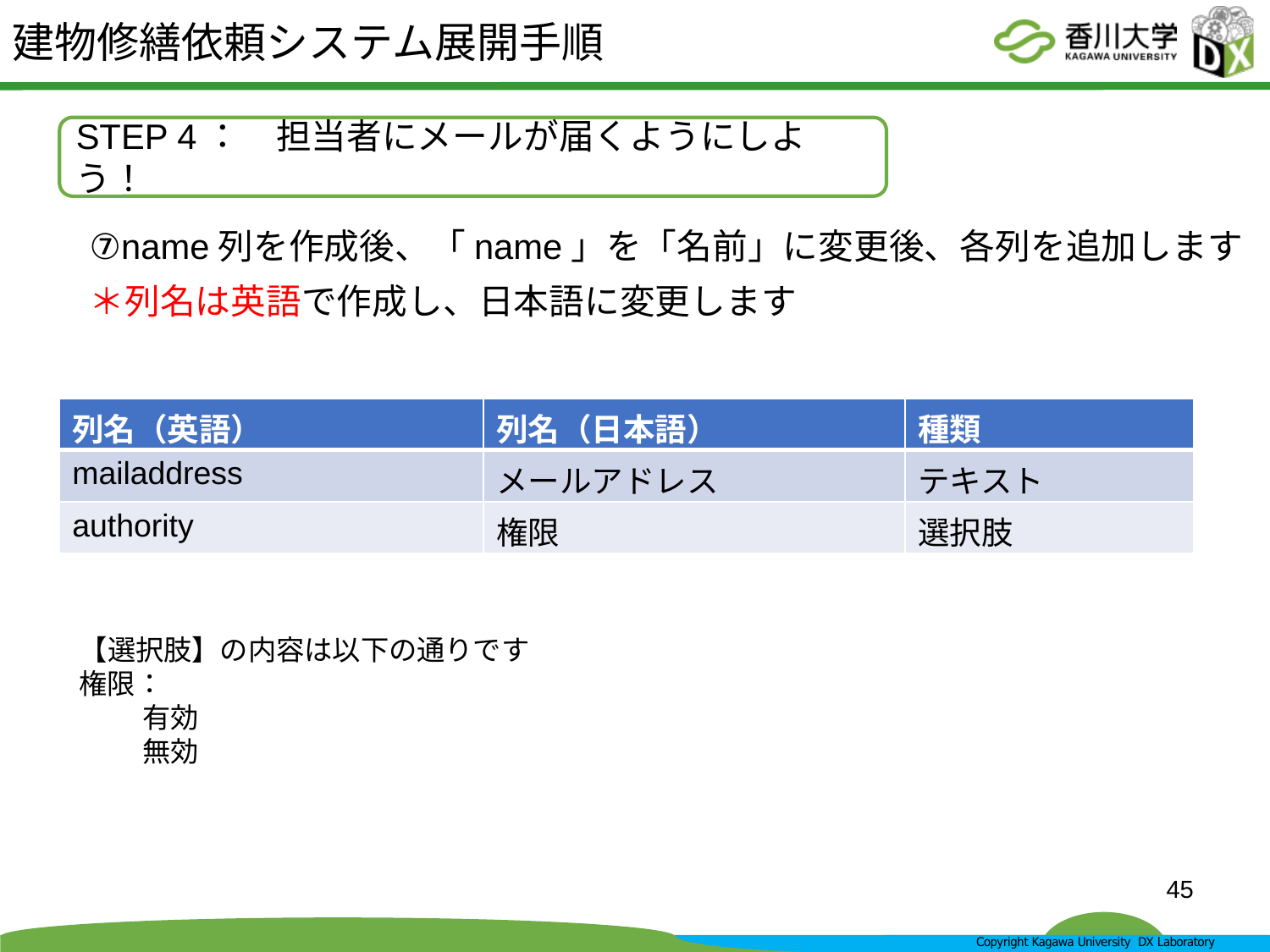

# 建物修繕依頼システム展開手順
STEP 4：　担当者にメールが届くようにしよう！
⑦name列を作成後、「name」を「名前」に変更後、各列を追加します
＊列名は英語で作成し、日本語に変更します
| 列名（英語） | 列名（日本語） | 種類 |
| --- | --- | --- |
| mailaddress | メールアドレス | テキスト |
| authority | 権限 | 選択肢 |
【選択肢】の内容は以下の通りです
権限：
有効
無効
45